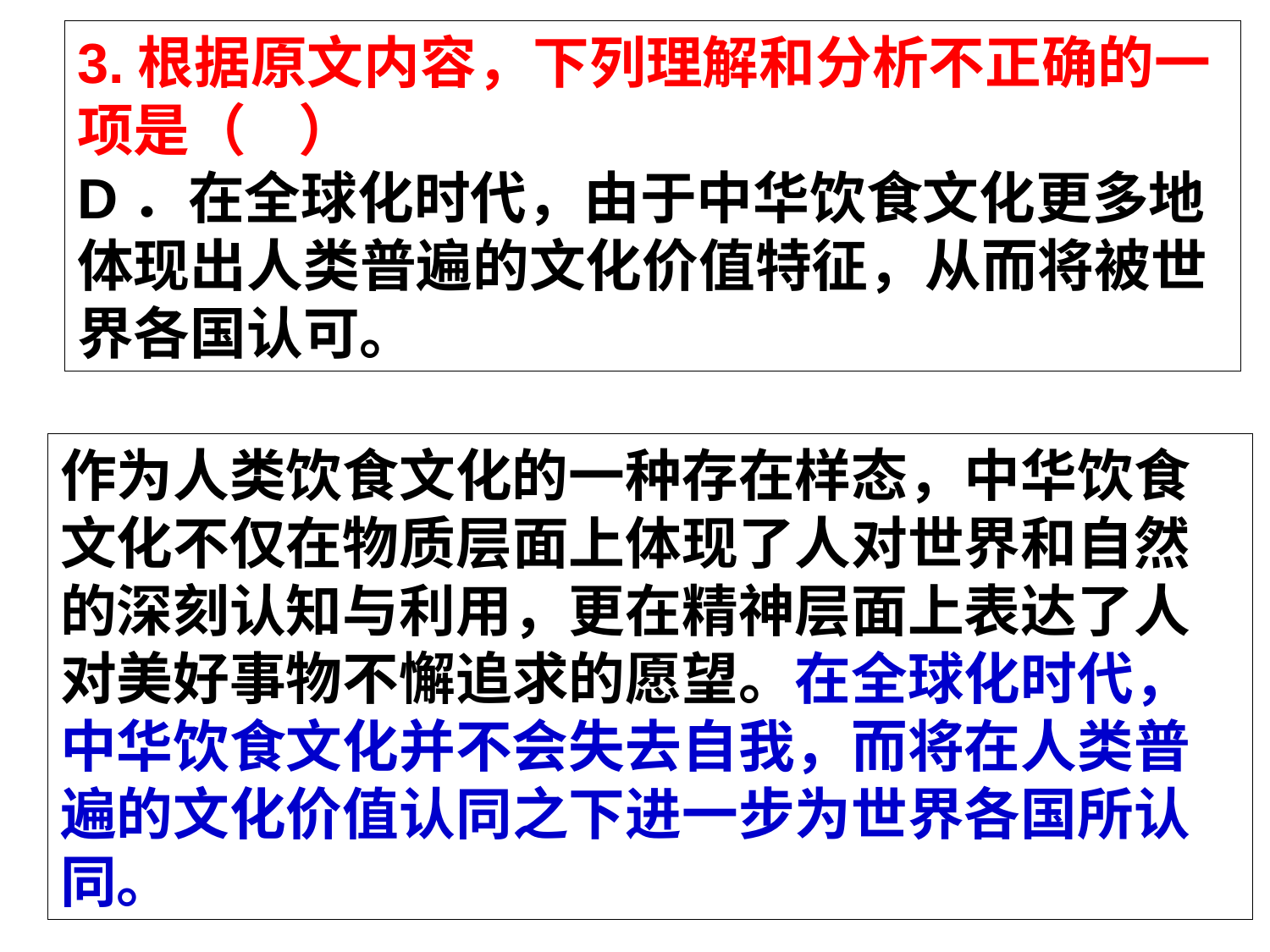

3.根据原文内容，下列理解和分析不正确的一项是（    ）
D．在全球化时代，由于中华饮食文化更多地体现出人类普遍的文化价值特征，从而将被世界各国认可。
作为人类饮食文化的一种存在样态，中华饮食文化不仅在物质层面上体现了人对世界和自然的深刻认知与利用，更在精神层面上表达了人对美好事物不懈追求的愿望。在全球化时代，中华饮食文化并不会失去自我，而将在人类普遍的文化价值认同之下进一步为世界各国所认同。